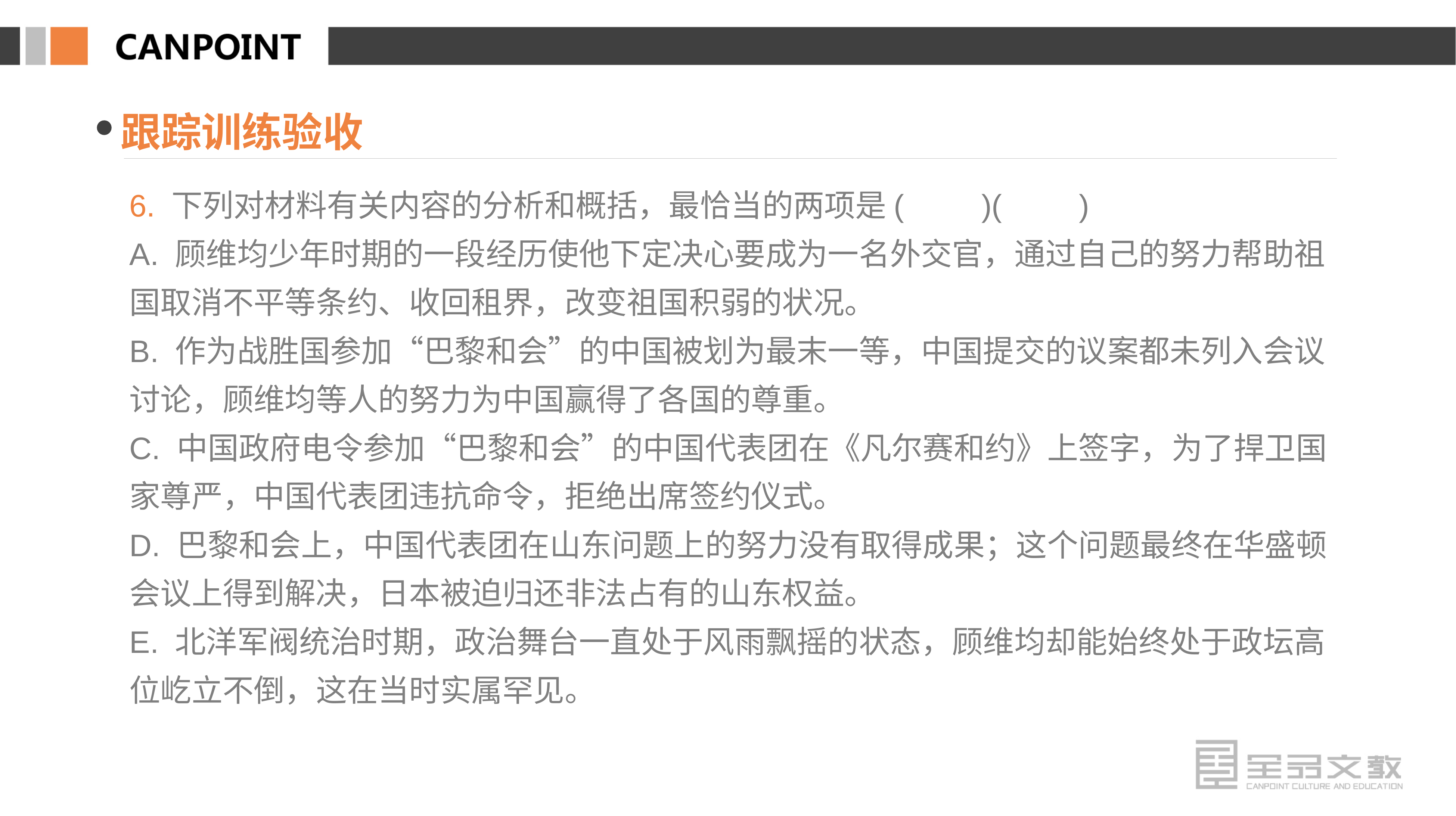

跟踪训练验收

6. 下列对材料有关内容的分析和概括，最恰当的两项是(　　)(　　)
A. 顾维均少年时期的一段经历使他下定决心要成为一名外交官，通过自己的努力帮助祖国取消不平等条约、收回租界，改变祖国积弱的状况。
B. 作为战胜国参加“巴黎和会”的中国被划为最末一等，中国提交的议案都未列入会议讨论，顾维均等人的努力为中国赢得了各国的尊重。
C. 中国政府电令参加“巴黎和会”的中国代表团在《凡尔赛和约》上签字，为了捍卫国家尊严，中国代表团违抗命令，拒绝出席签约仪式。
D. 巴黎和会上，中国代表团在山东问题上的努力没有取得成果；这个问题最终在华盛顿会议上得到解决，日本被迫归还非法占有的山东权益。
E. 北洋军阀统治时期，政治舞台一直处于风雨飘摇的状态，顾维均却能始终处于政坛高位屹立不倒，这在当时实属罕见。